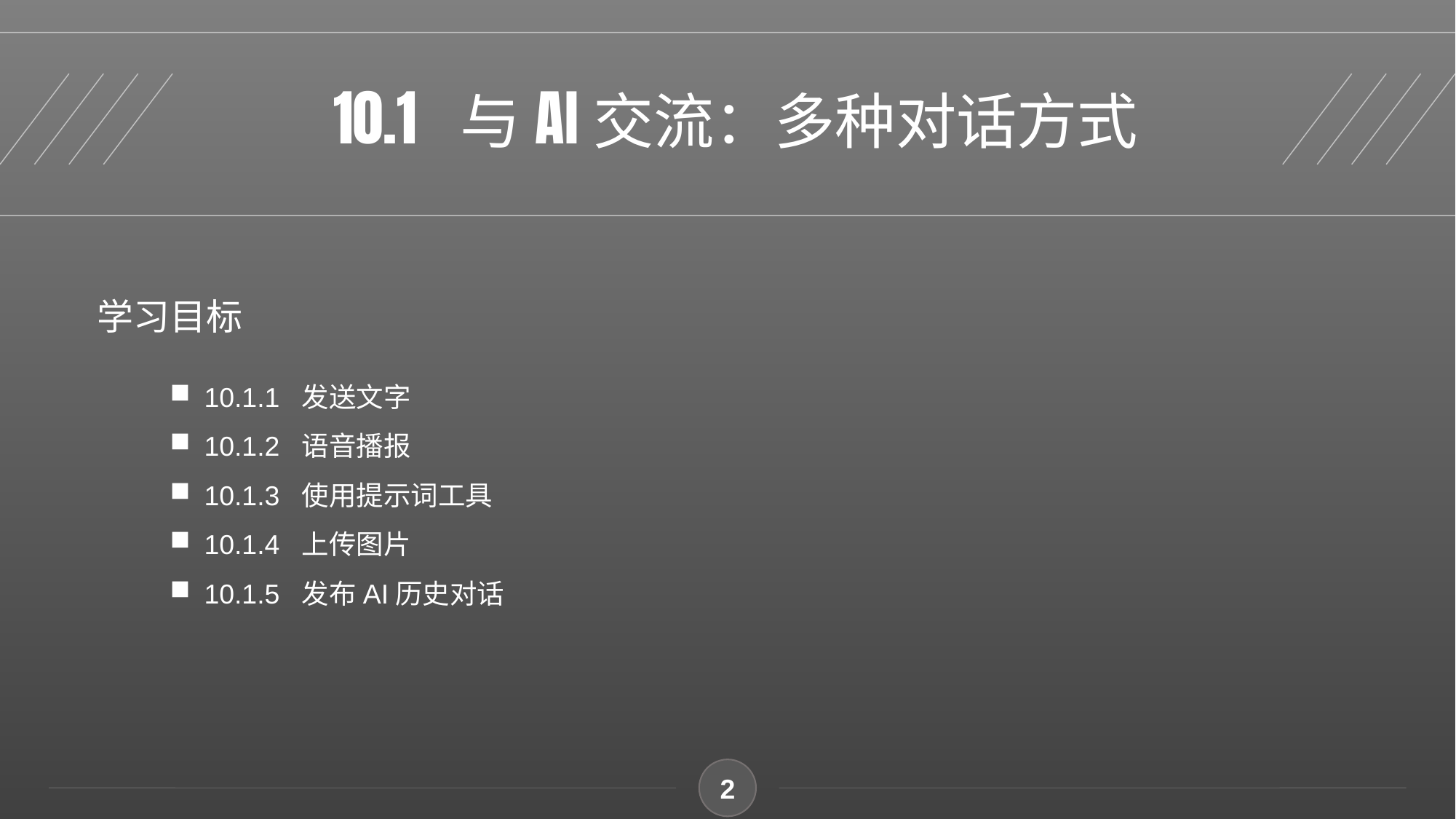

10.1  与AI交流：多种对话方式

学习目标
10.1.1  发送文字
10.1.2  语音播报
10.1.3  使用提示词工具
10.1.4  上传图片
10.1.5  发布AI历史对话